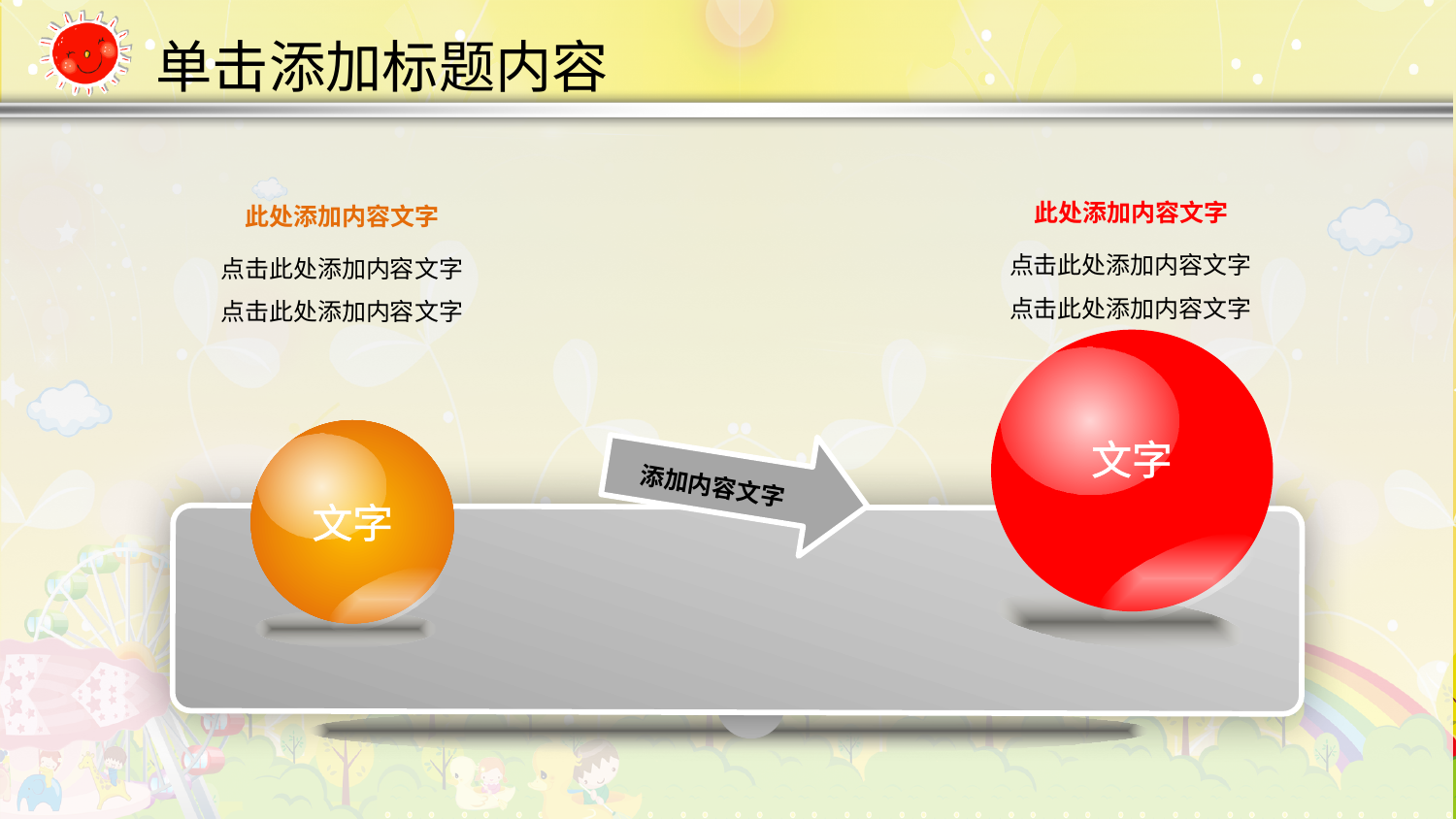

单击添加标题内容
此处添加内容文字
点击此处添加内容文字
点击此处添加内容文字
此处添加内容文字
点击此处添加内容文字
点击此处添加内容文字

文字

文字

添加内容文字